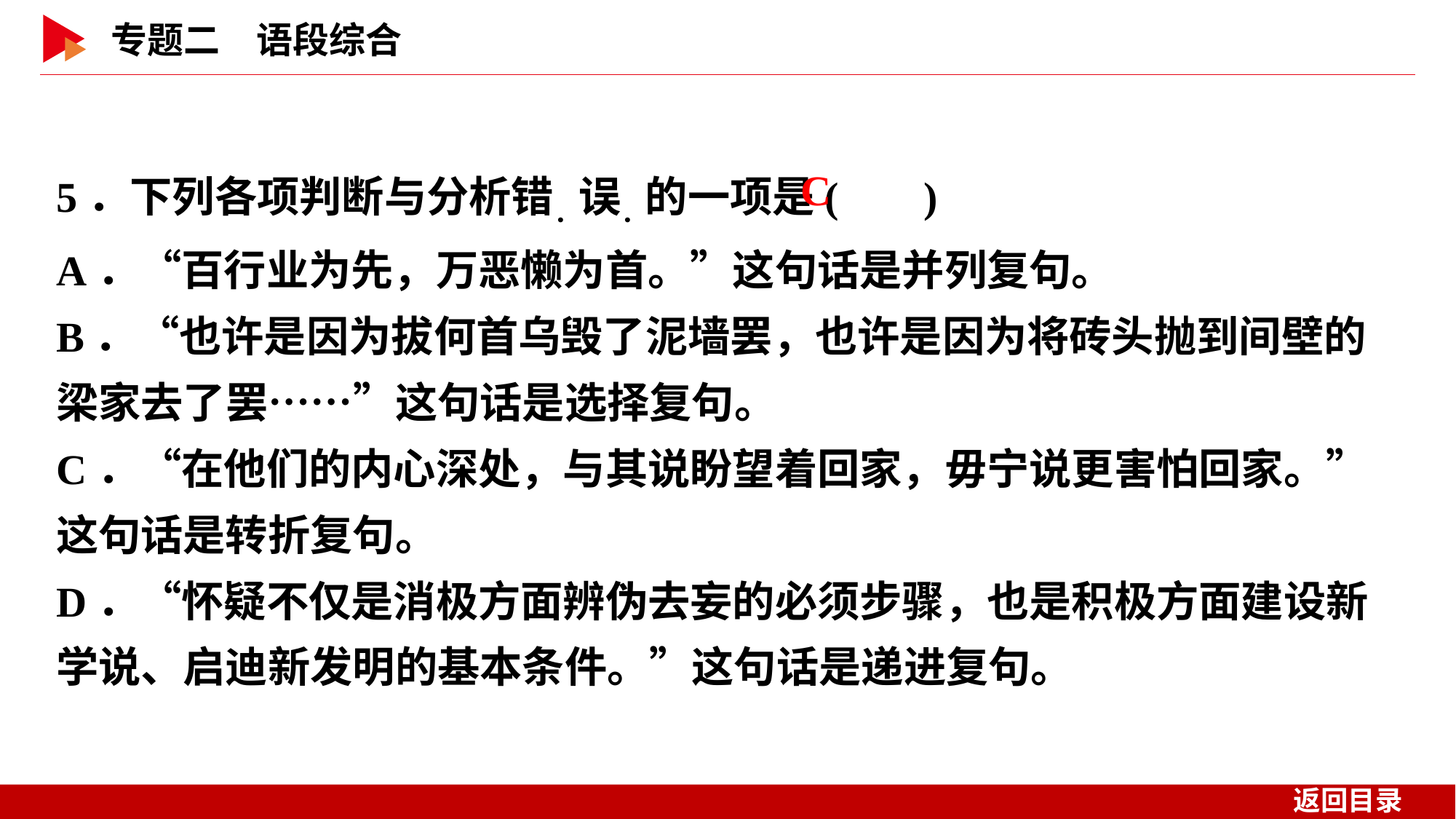

5．下列各项判断与分析错．误．的一项是(        )
A．“百行业为先，万恶懒为首。”这句话是并列复句。
B．“也许是因为拔何首乌毁了泥墙罢，也许是因为将砖头抛到间壁的梁家去了罢……”这句话是选择复句。
C．“在他们的内心深处，与其说盼望着回家，毋宁说更害怕回家。”这句话是转折复句。
D．“怀疑不仅是消极方面辨伪去妄的必须步骤，也是积极方面建设新学说、启迪新发明的基本条件。”这句话是递进复句。
   C